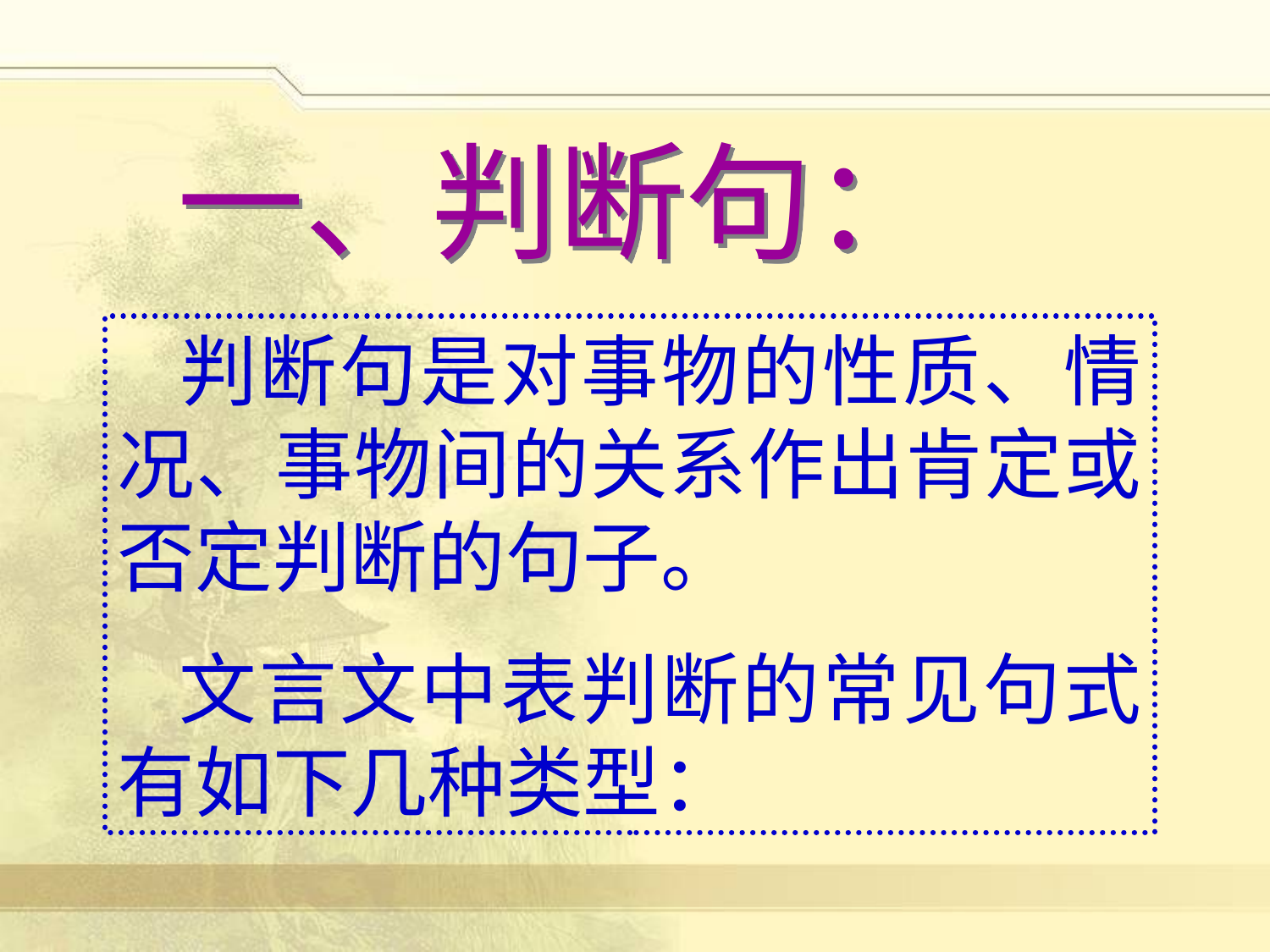

一、判断句：
  判断句是对事物的性质、情况、事物间的关系作出肯定或否定判断的句子。
  文言文中表判断的常见句式有如下几种类型：